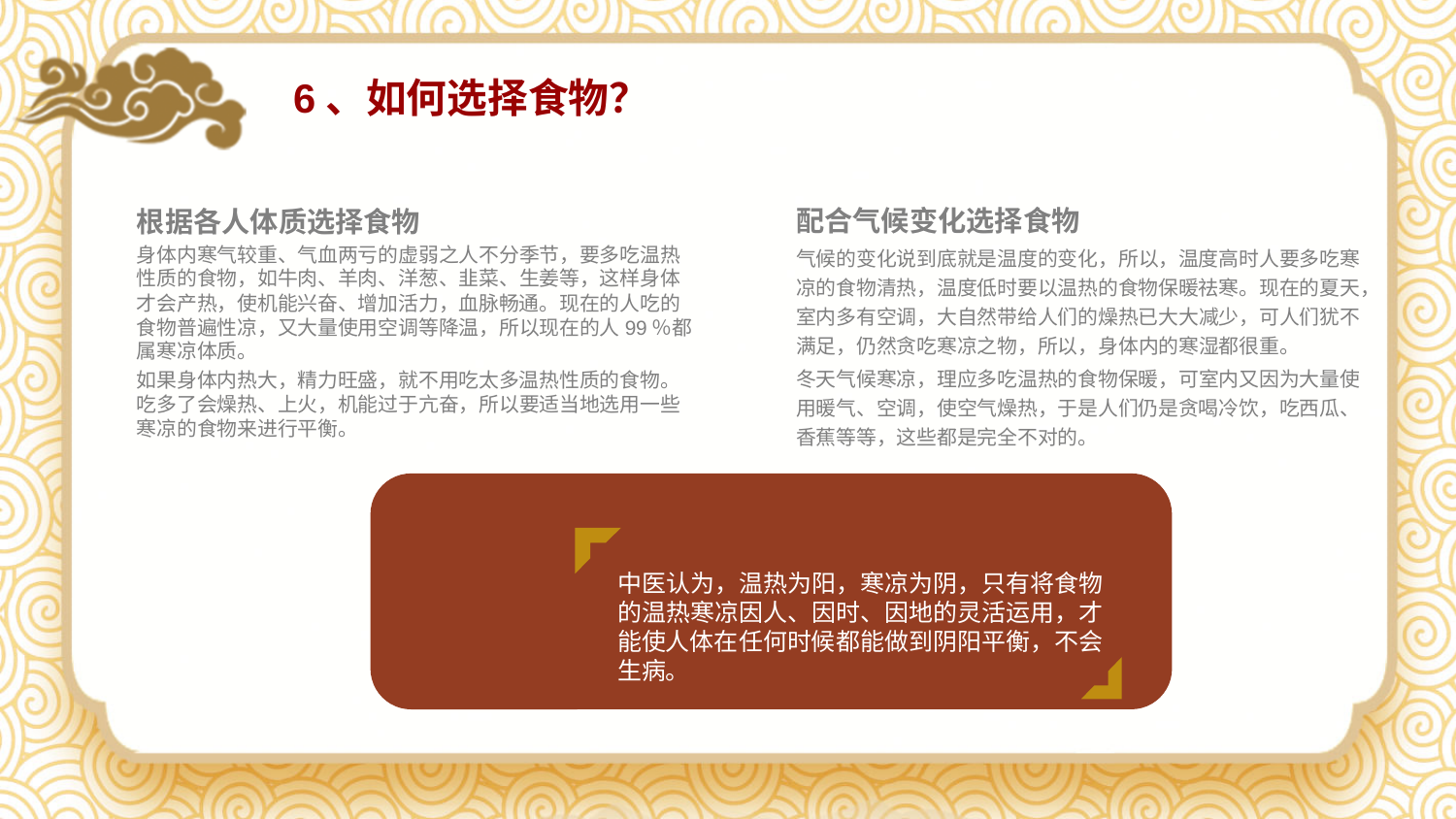

6、如何选择食物？

根据各人体质选择食物
身体内寒气较重、气血两亏的虚弱之人不分季节，要多吃温热性质的食物，如牛肉、羊肉、洋葱、韭菜、生姜等，这样身体才会产热，使机能兴奋、增加活力，血脉畅通。现在的人吃的食物普遍性凉，又大量使用空调等降温，所以现在的人99％都属寒凉体质。
如果身体内热大，精力旺盛，就不用吃太多温热性质的食物。吃多了会燥热、上火，机能过于亢奋，所以要适当地选用一些寒凉的食物来进行平衡。

配合气候变化选择食物
气候的变化说到底就是温度的变化，所以，温度高时人要多吃寒凉的食物清热，温度低时要以温热的食物保暖祛寒。现在的夏天，室内多有空调，大自然带给人们的燥热已大大减少，可人们犹不满足，仍然贪吃寒凉之物，所以，身体内的寒湿都很重。
冬天气候寒凉，理应多吃温热的食物保暖，可室内又因为大量使用暖气、空调，使空气燥热，于是人们仍是贪喝冷饮，吃西瓜、香蕉等等，这些都是完全不对的。

中医认为，温热为阳，寒凉为阴，只有将食物的温热寒凉因人、因时、因地的灵活运用，才能使人体在任何时候都能做到阴阳平衡，不会生病。